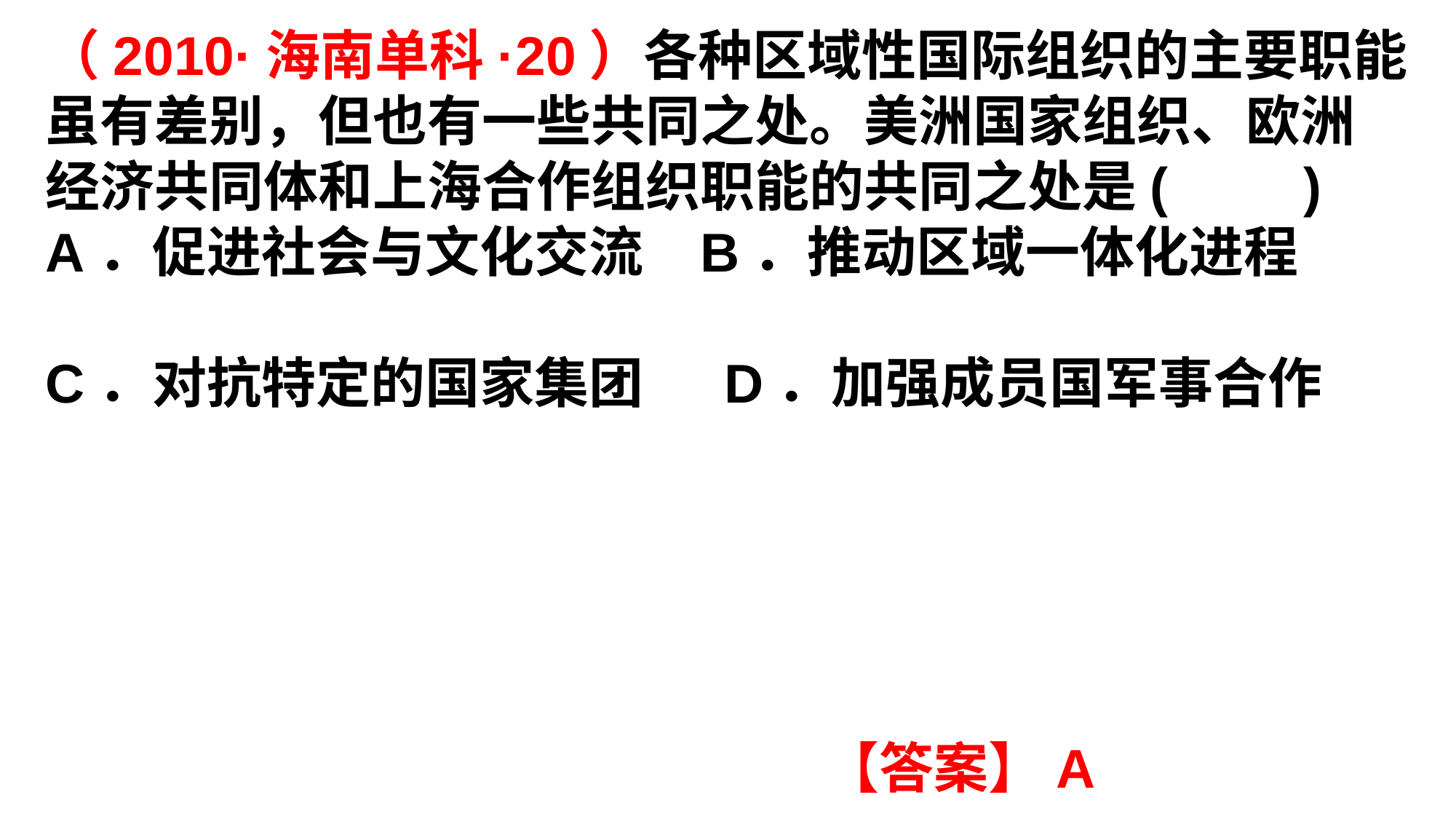

（2010·海南单科·20）各种区域性国际组织的主要职能虽有差别，但也有一些共同之处。美洲国家组织、欧洲经济共同体和上海合作组织职能的共同之处是(　　)A．促进社会与文化交流	B．推动区域一体化进程C．对抗特定的国家集团	D．加强成员国军事合作
【答案】A